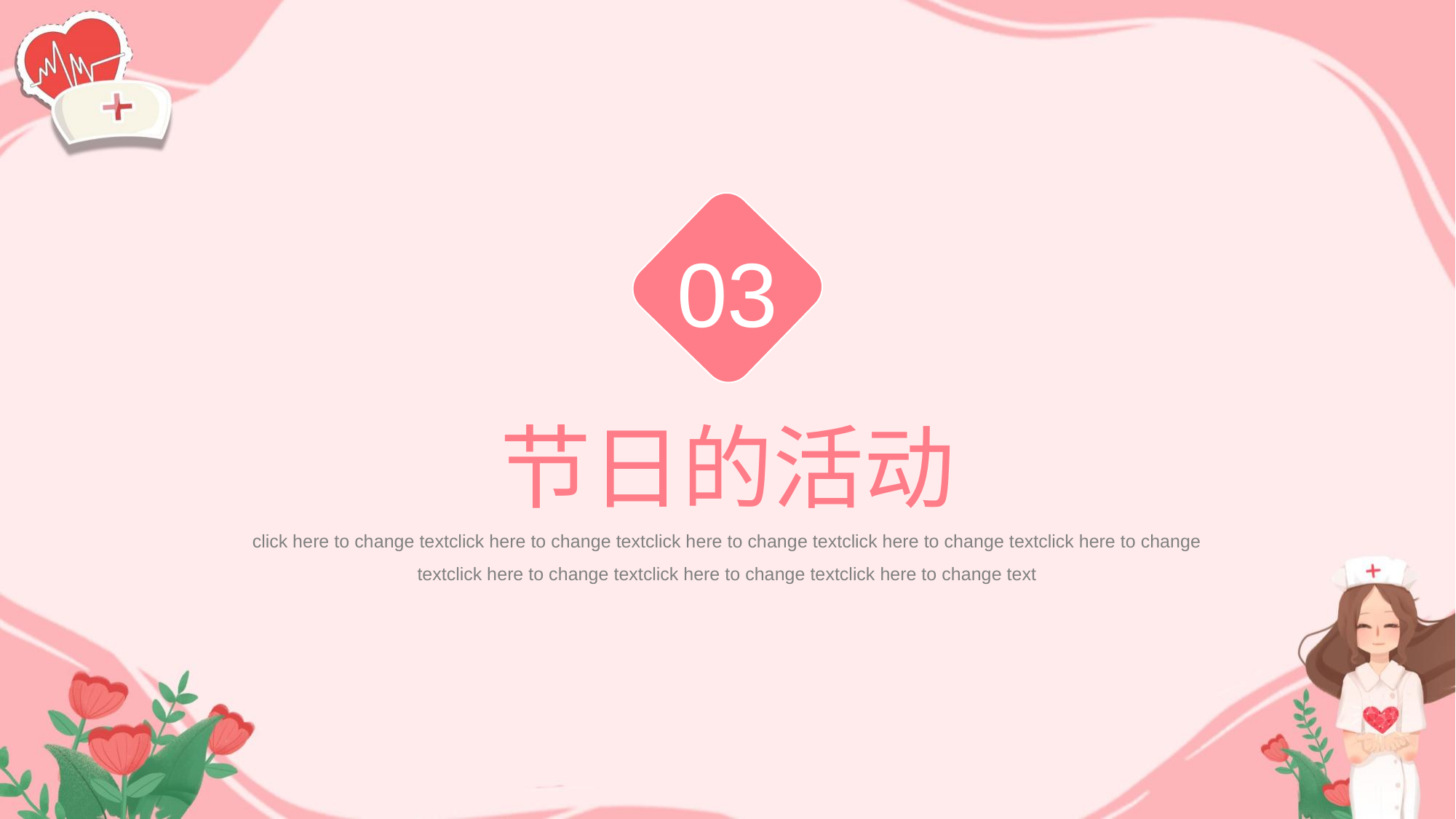

03
节日的活动
click here to change textclick here to change textclick here to change textclick here to change textclick here to change textclick here to change textclick here to change textclick here to change text